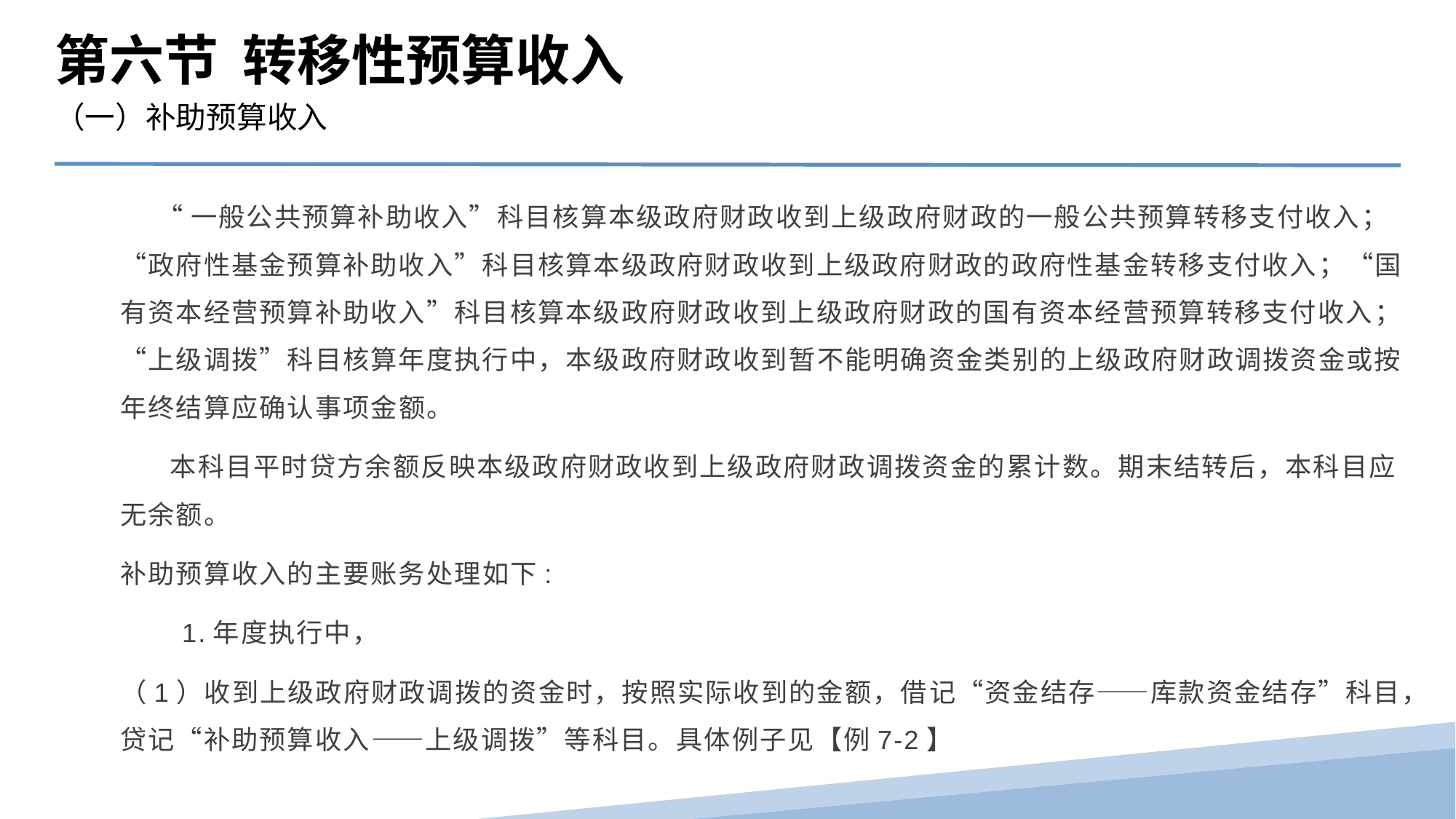

第六节  转移性预算收入
（一）补助预算收入
     “一般公共预算补助收入”科目核算本级政府财政收到上级政府财政的一般公共预算转移支付收入；“政府性基金预算补助收入”科目核算本级政府财政收到上级政府财政的政府性基金转移支付收入；“国有资本经营预算补助收入”科目核算本级政府财政收到上级政府财政的国有资本经营预算转移支付收入；“上级调拨”科目核算年度执行中，本级政府财政收到暂不能明确资金类别的上级政府财政调拨资金或按年终结算应确认事项金额。
      本科目平时贷方余额反映本级政府财政收到上级政府财政调拨资金的累计数。期末结转后，本科目应无余额。
补助预算收入的主要账务处理如下:
　　1.年度执行中，
（1）收到上级政府财政调拨的资金时，按照实际收到的金额，借记“资金结存――库款资金结存”科目，贷记“补助预算收入――上级调拨”等科目。具体例子见【例7-2】